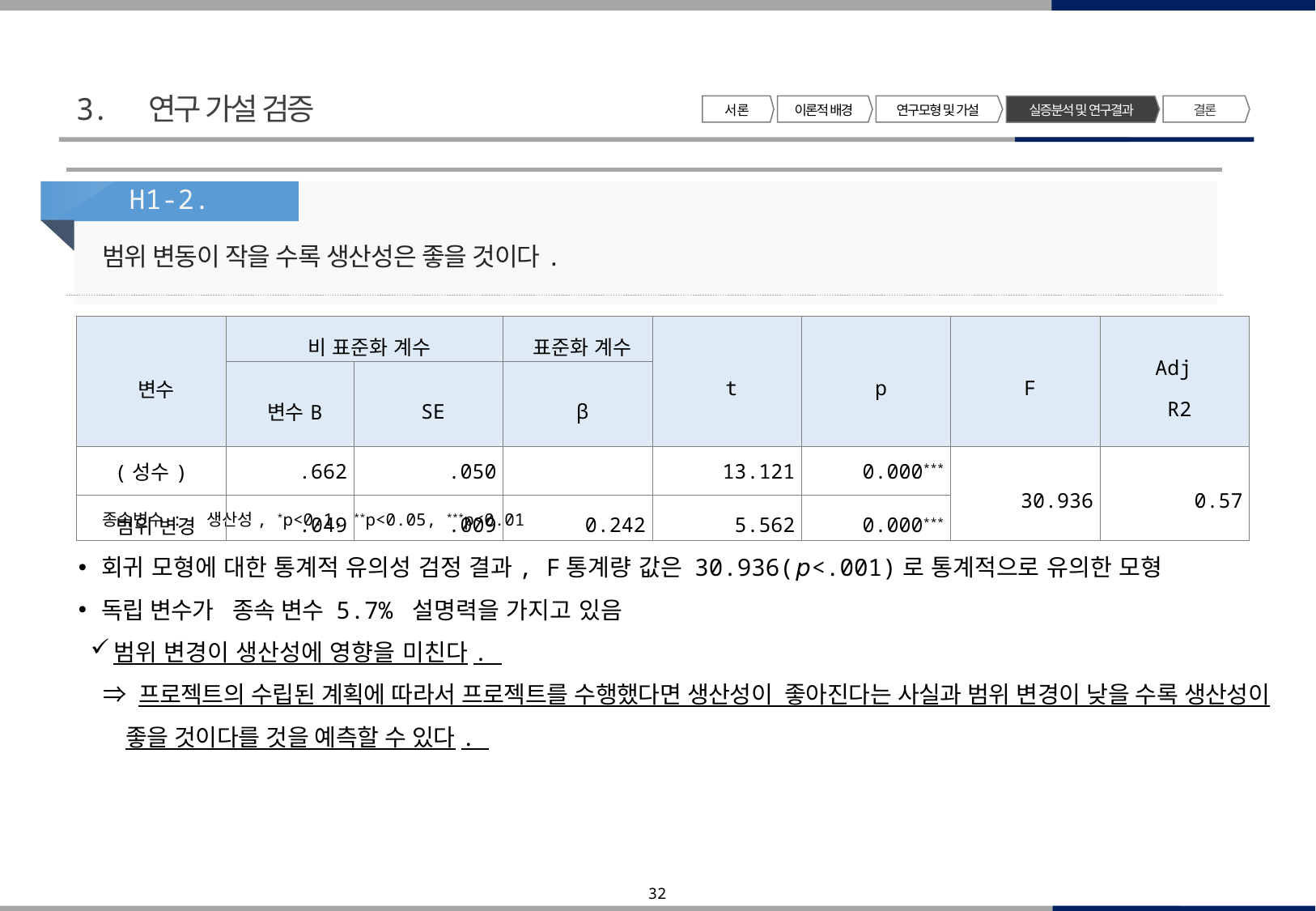

3.  연구 가설 검증
서  론
이론적 배경
연구모형 및 가설
결론
실증분석 및 연구결과

H1-2.

범위 변동이 작을 수록 생산성은 좋을 것이다.
| 변수 | 비 표준화 계수 |  | 표준화 계수 | t | p | F | Adj  R2 |
| --- | --- | --- | --- | --- | --- | --- | --- |
|  | 변수B | SE | β |  |  |  |  |
| (성수) | .662 | .050 |  | 13.121 | 0.000\*\*\* | 30.936 | 0.57 |
| 범위 변경 | .049 | .009 | 0.242 | 5.562 | 0.000\*\*\* |  |  |
종속변수 :  생산성, *p<0.1, **p<0.05, ***p<0.01
회귀 모형에 대한 통계적 유의성 검정 결과, F통계량 값은 30.936(𝘱<.001)로 통계적으로 유의한 모형
독립 변수가   종속 변수 5.7% 설명력을 가지고 있음
범위 변경이 생산성에 영향을 미친다.
    ⇒ 프로젝트의 수립된 계획에 따라서 프로젝트를 수행했다면 생산성이  좋아진다는 사실과 범위 변경이 낮을 수록 생산성이 좋을 것이다를 것을 예측할 수 있다.